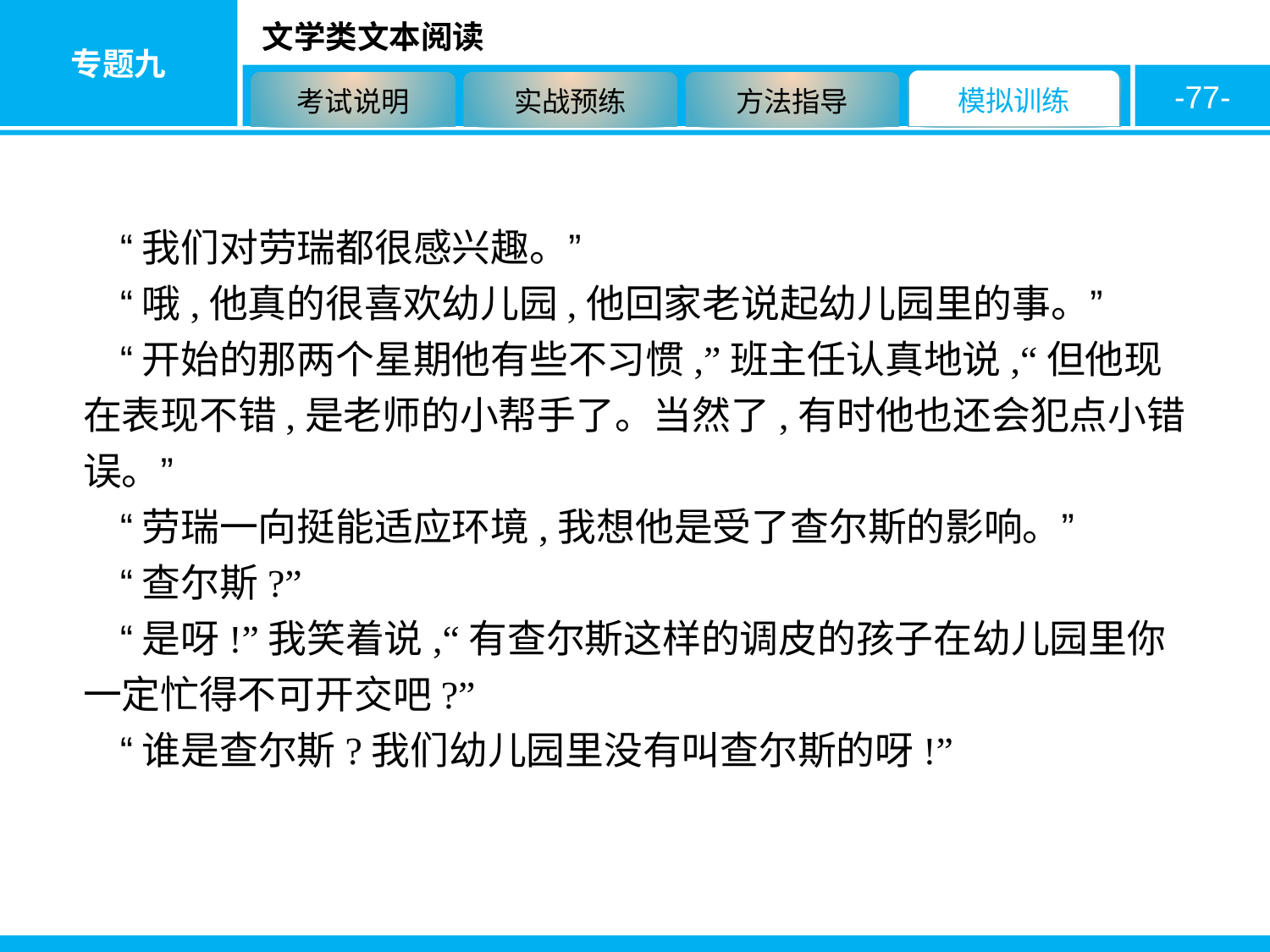

-77-
“我们对劳瑞都很感兴趣。”
“哦,他真的很喜欢幼儿园,他回家老说起幼儿园里的事。”
“开始的那两个星期他有些不习惯,”班主任认真地说,“但他现在表现不错,是老师的小帮手了。当然了,有时他也还会犯点小错误。”
“劳瑞一向挺能适应环境,我想他是受了查尔斯的影响。”
“查尔斯?”
“是呀!”我笑着说,“有查尔斯这样的调皮的孩子在幼儿园里你一定忙得不可开交吧?”
“谁是查尔斯?我们幼儿园里没有叫查尔斯的呀!”